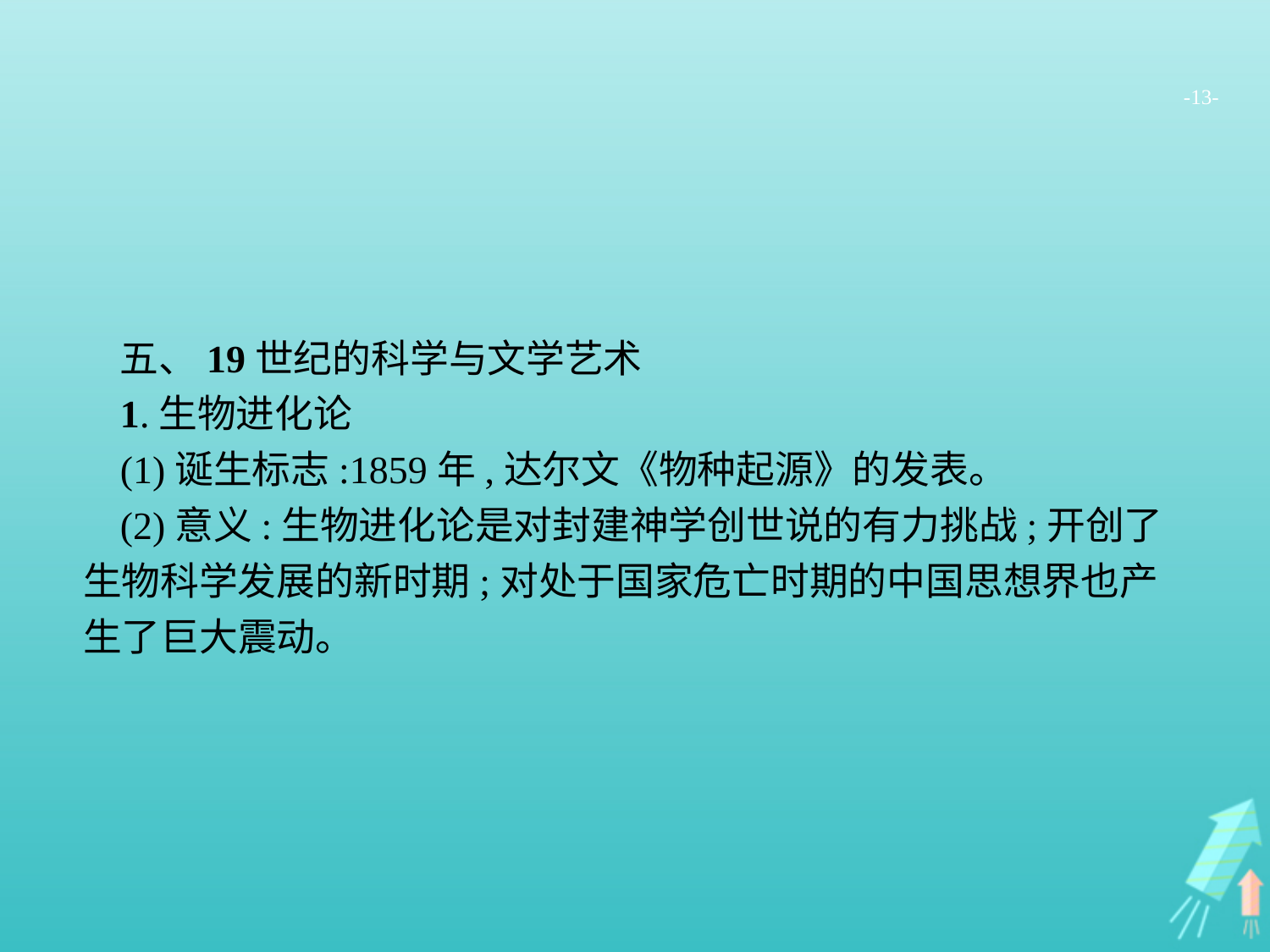

-13-
五、19世纪的科学与文学艺术
1.生物进化论
(1)诞生标志:1859年,达尔文《物种起源》的发表。
(2)意义:生物进化论是对封建神学创世说的有力挑战;开创了生物科学发展的新时期;对处于国家危亡时期的中国思想界也产生了巨大震动。